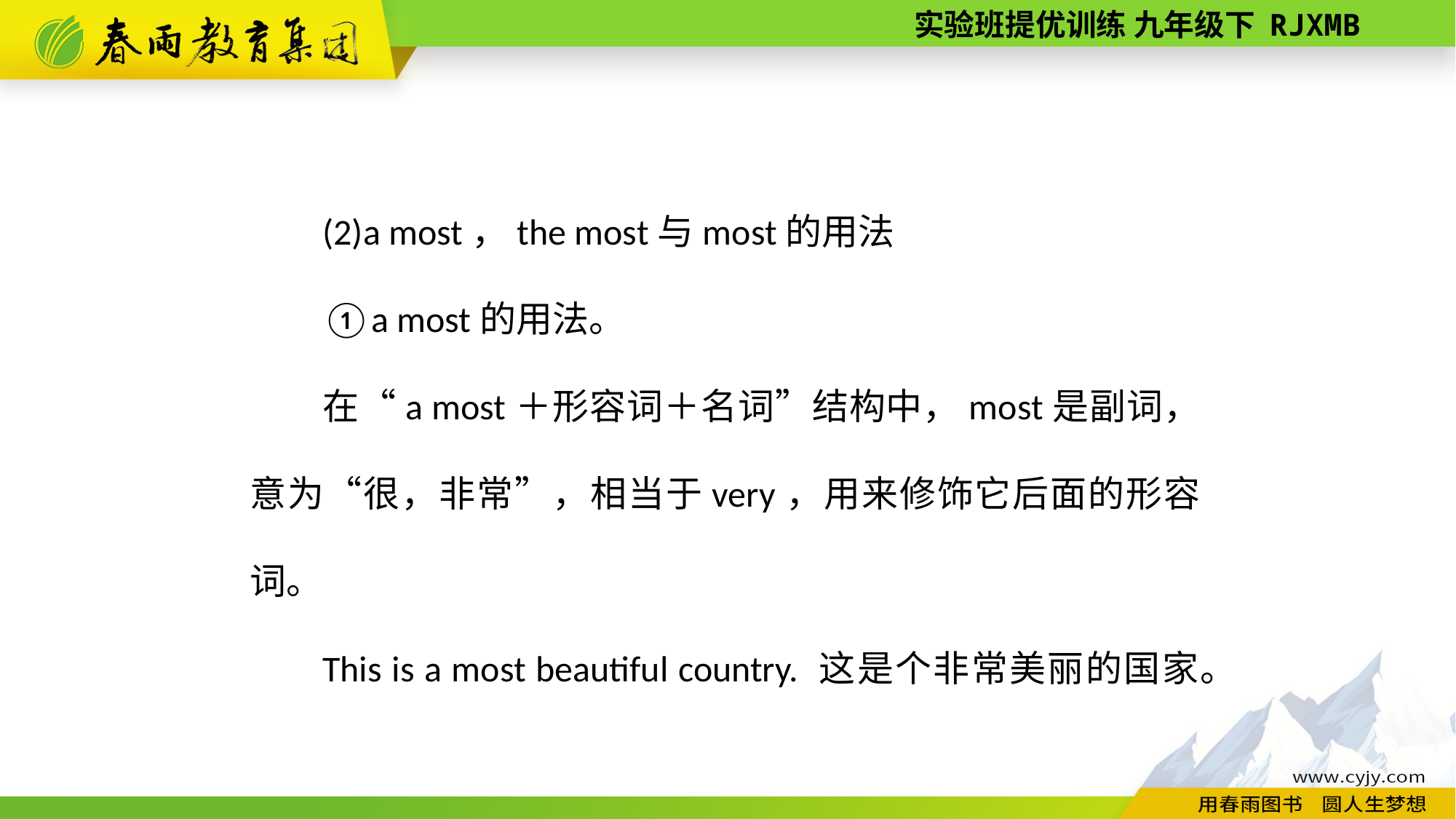

(2)a most，the most与most的用法
①a most的用法。
在“a most＋形容词＋名词”结构中，most是副词，意为“很，非常”，相当于very，用来修饰它后面的形容词。
This is a most beautiful country. 这是个非常美丽的国家。